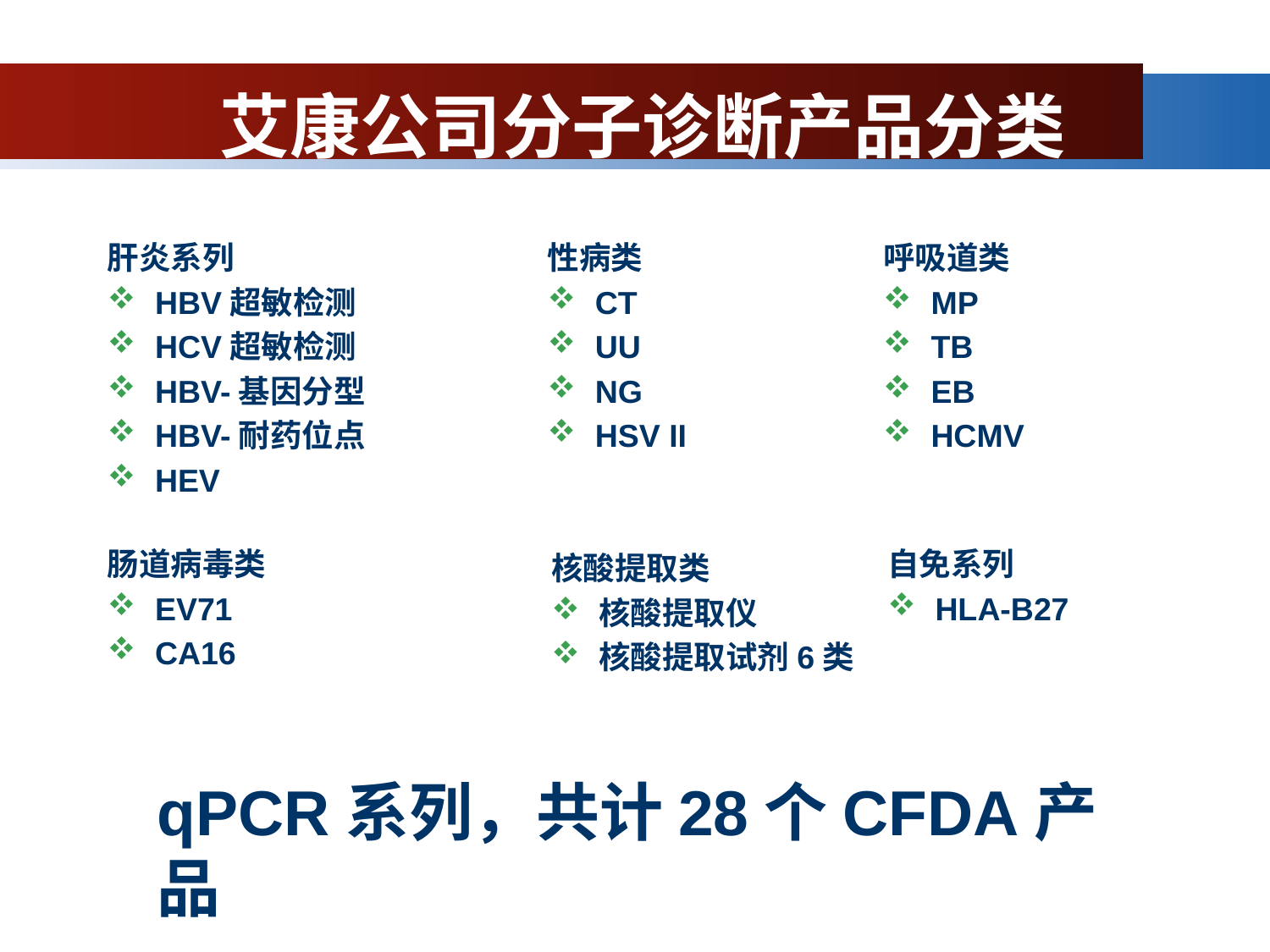

艾康公司分子诊断产品分类
肝炎系列
HBV超敏检测
HCV超敏检测
HBV-基因分型
HBV-耐药位点
HEV
性病类
CT
UU
NG
HSV II
呼吸道类
MP
TB
EB
HCMV
肠道病毒类
EV71
CA16
自免系列
HLA-B27
核酸提取类
核酸提取仪
核酸提取试剂6类
qPCR系列，共计28个CFDA产品